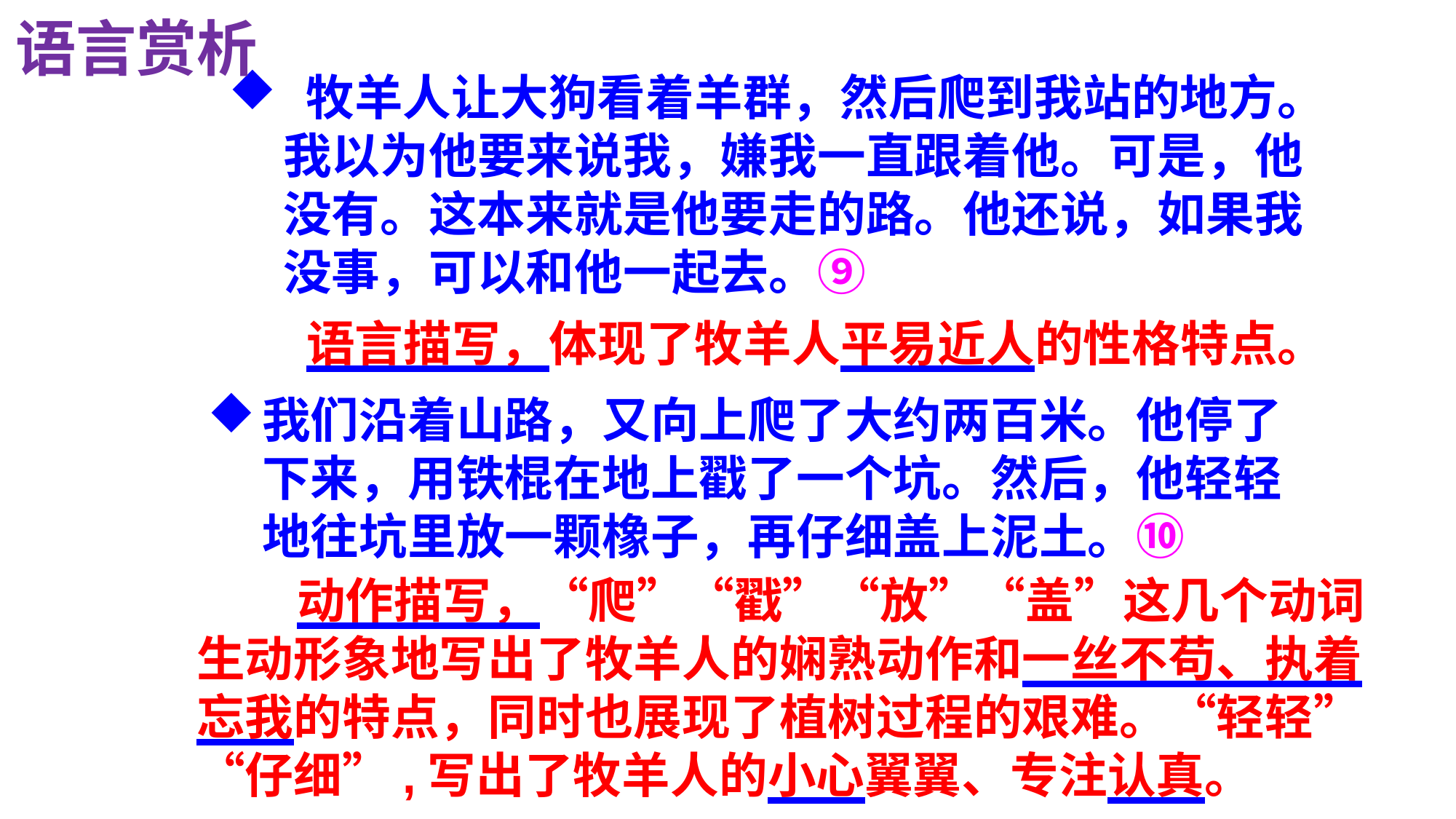

语言赏析
 牧羊人让大狗看着羊群，然后爬到我站的地方。我以为他要来说我，嫌我一直跟着他。可是，他没有。这本来就是他要走的路。他还说，如果我没事，可以和他一起去。⑨
       语言描写，体现了牧羊人平易近人的性格特点。
我们沿着山路，又向上爬了大约两百米。他停了下来，用铁棍在地上戳了一个坑。然后，他轻轻地往坑里放一颗橡子，再仔细盖上泥土。⑩
        动作描写，“爬”“戳”“放”“盖”这几个动词生动形象地写出了牧羊人的娴熟动作和一丝不苟、执着忘我的特点，同时也展现了植树过程的艰难。“轻轻”“仔细”,写出了牧羊人的小心翼翼、专注认真。